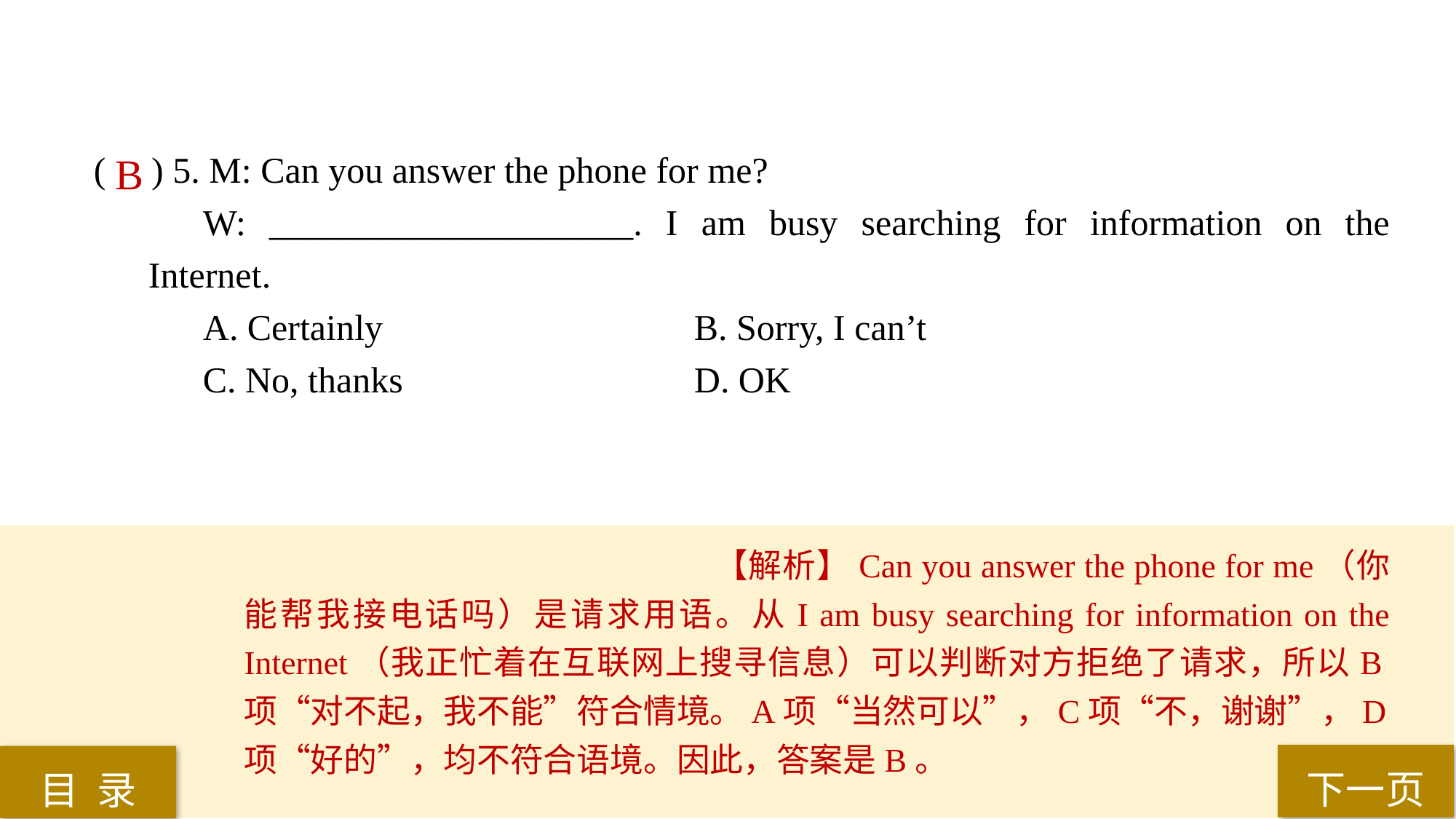

(     ) 5. M: Can you answer the phone for me?
W: ____________________. I am busy searching for information on the Internet.
A. Certainly 			B. Sorry, I can’t
C. No, thanks 			D. OK
B
【解析】Can you answer the phone for me（你能帮我接电话吗）是请求用语。从I am busy searching for information on the Internet（我正忙着在互联网上搜寻信息）可以判断对方拒绝了请求，所以B项“对不起，我不能”符合情境。A项“当然可以”，C项“不，谢谢”，D项“好的”，均不符合语境。因此，答案是B。